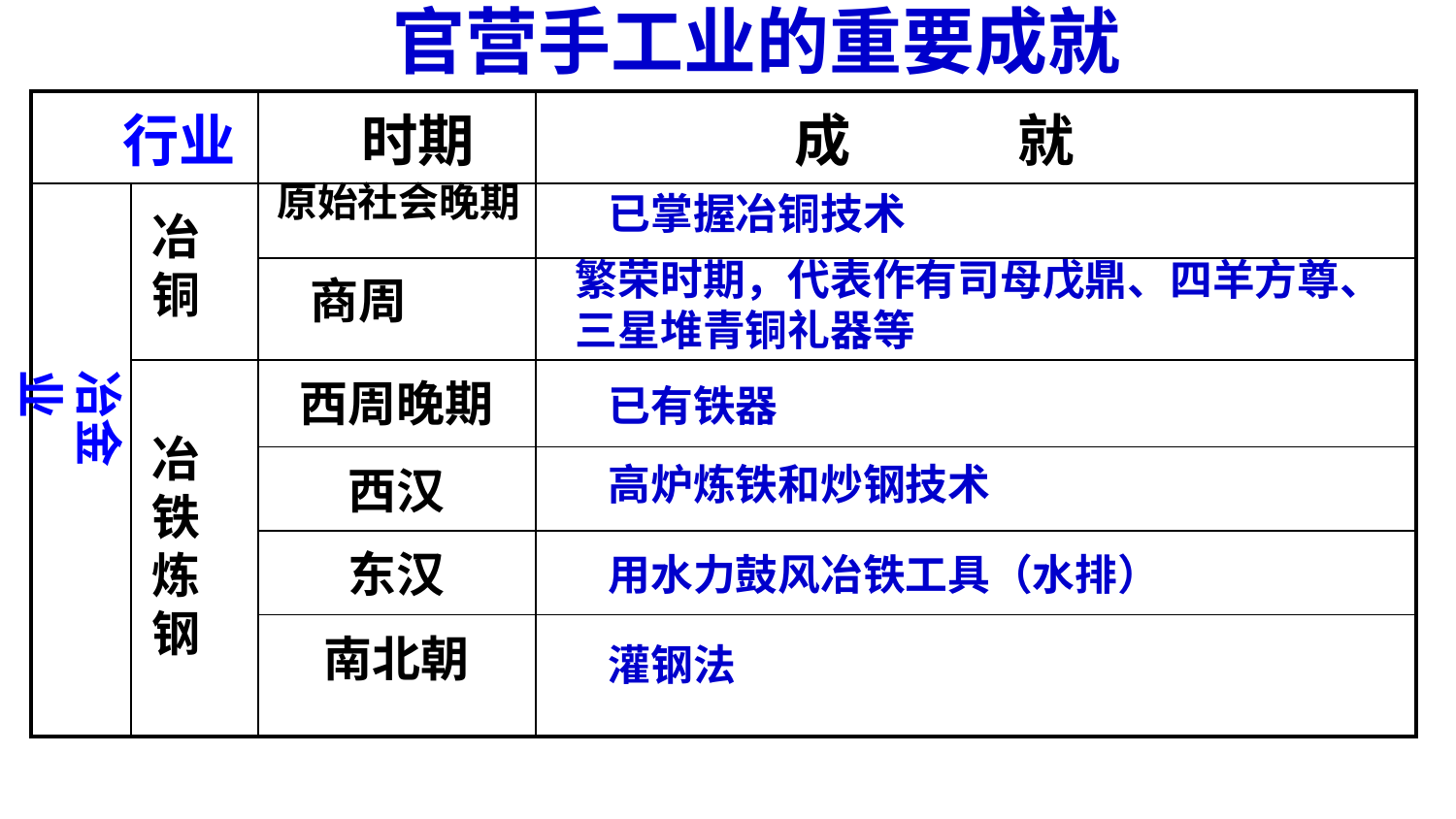

官营手工业的重要成就
| 行业 |  | 时期 | 成 就 |
| --- | --- | --- | --- |
|  |  |  |  |
|  |  |  |  |
|  |  | 西周晚期 |  |
|  |  | 西汉 |  |
|  |  | 东汉 |  |
|  |  | 南北朝 |  |
原始社会晚期
已掌握冶铜技术
冶铜
繁荣时期，代表作有司母戊鼎、四羊方尊、三星堆青铜礼器等
商周
冶金业
已有铁器
冶铁炼钢
高炉炼铁和炒钢技术
用水力鼓风冶铁工具（水排）
灌钢法